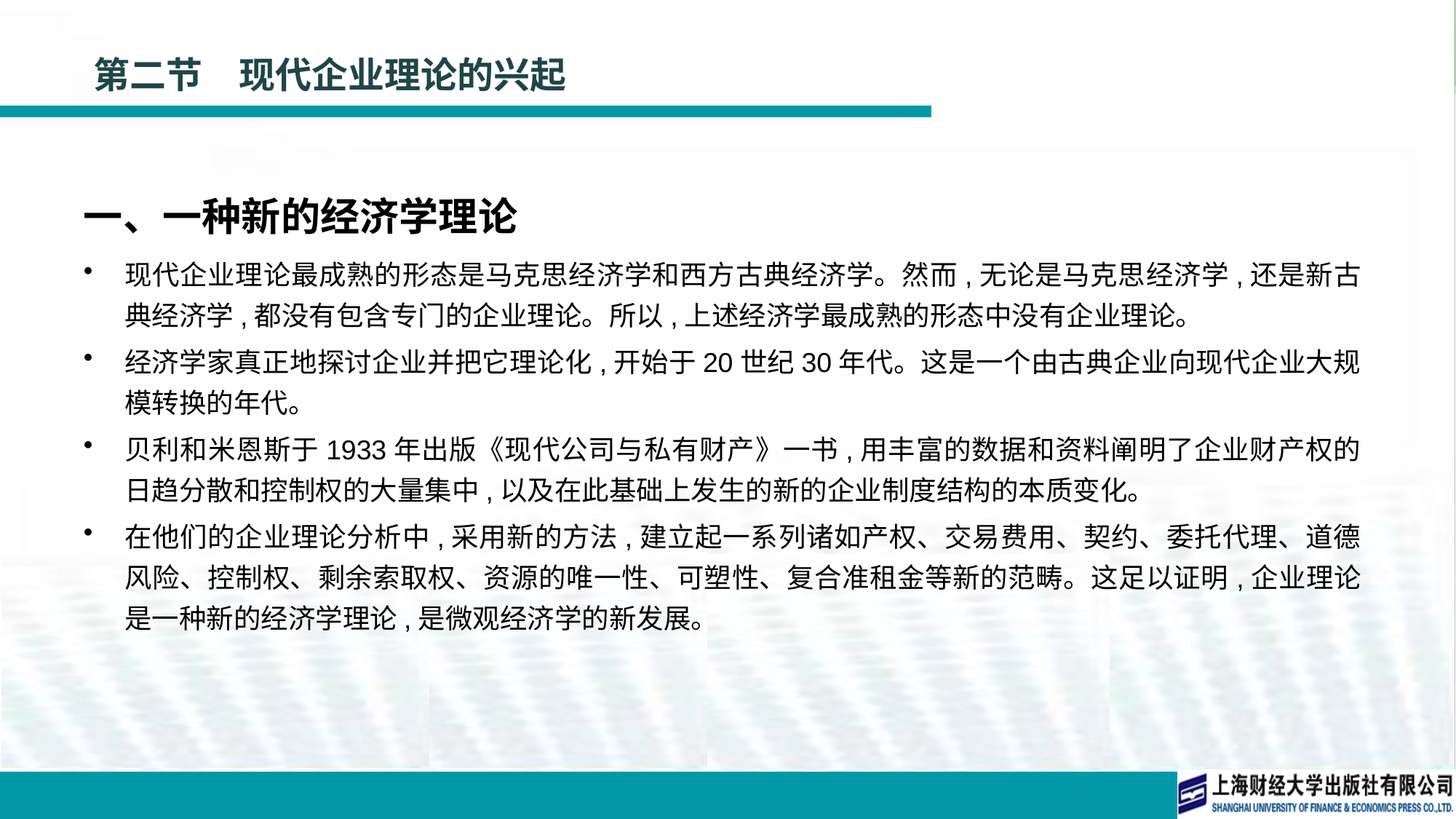

# 第二节　现代企业理论的兴起
一、一种新的经济学理论
现代企业理论最成熟的形态是马克思经济学和西方古典经济学。然而,无论是马克思经济学,还是新古典经济学,都没有包含专门的企业理论。所以,上述经济学最成熟的形态中没有企业理论。
经济学家真正地探讨企业并把它理论化,开始于20世纪30年代。这是一个由古典企业向现代企业大规模转换的年代。
贝利和米恩斯于1933年出版《现代公司与私有财产》一书,用丰富的数据和资料阐明了企业财产权的日趋分散和控制权的大量集中,以及在此基础上发生的新的企业制度结构的本质变化。
在他们的企业理论分析中,采用新的方法,建立起一系列诸如产权、交易费用、契约、委托代理、道德风险、控制权、剩余索取权、资源的唯一性、可塑性、复合准租金等新的范畴。这足以证明,企业理论是一种新的经济学理论,是微观经济学的新发展。